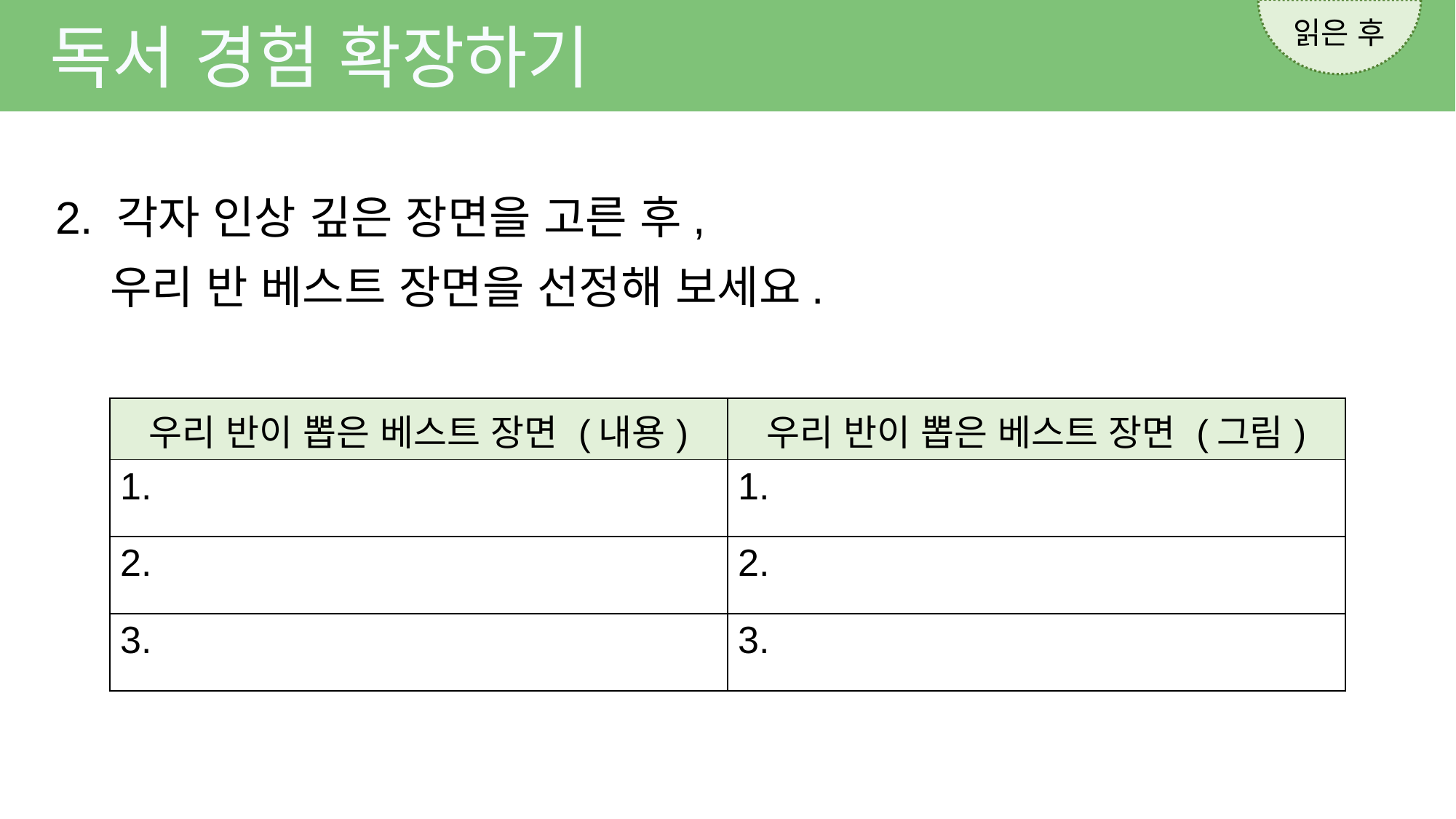

읽은 후

독서 경험 확장하기
2. 각자 인상 깊은 장면을 고른 후,
우리 반 베스트 장면을 선정해 보세요.
| 우리 반이 뽑은 베스트 장면 (내용) | 우리 반이 뽑은 베스트 장면 (그림) |
| --- | --- |
| 1. | 1. |
| 2. | 2. |
| 3. | 3. |